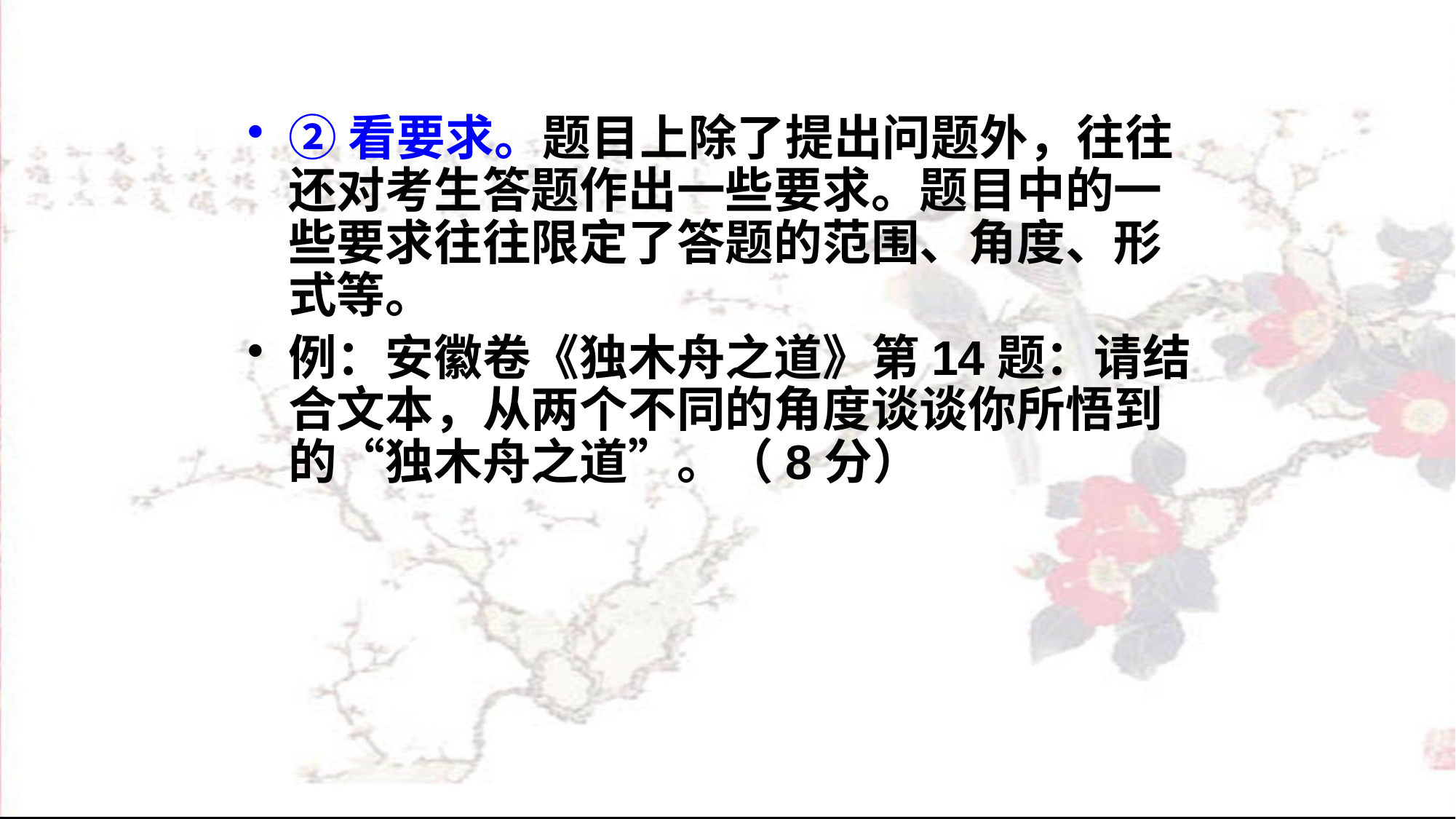

②看要求。题目上除了提出问题外，往往还对考生答题作出一些要求。题目中的一些要求往往限定了答题的范围、角度、形式等。
例：安徽卷《独木舟之道》第14题：请结合文本，从两个不同的角度谈谈你所悟到的“独木舟之道”。（8分）